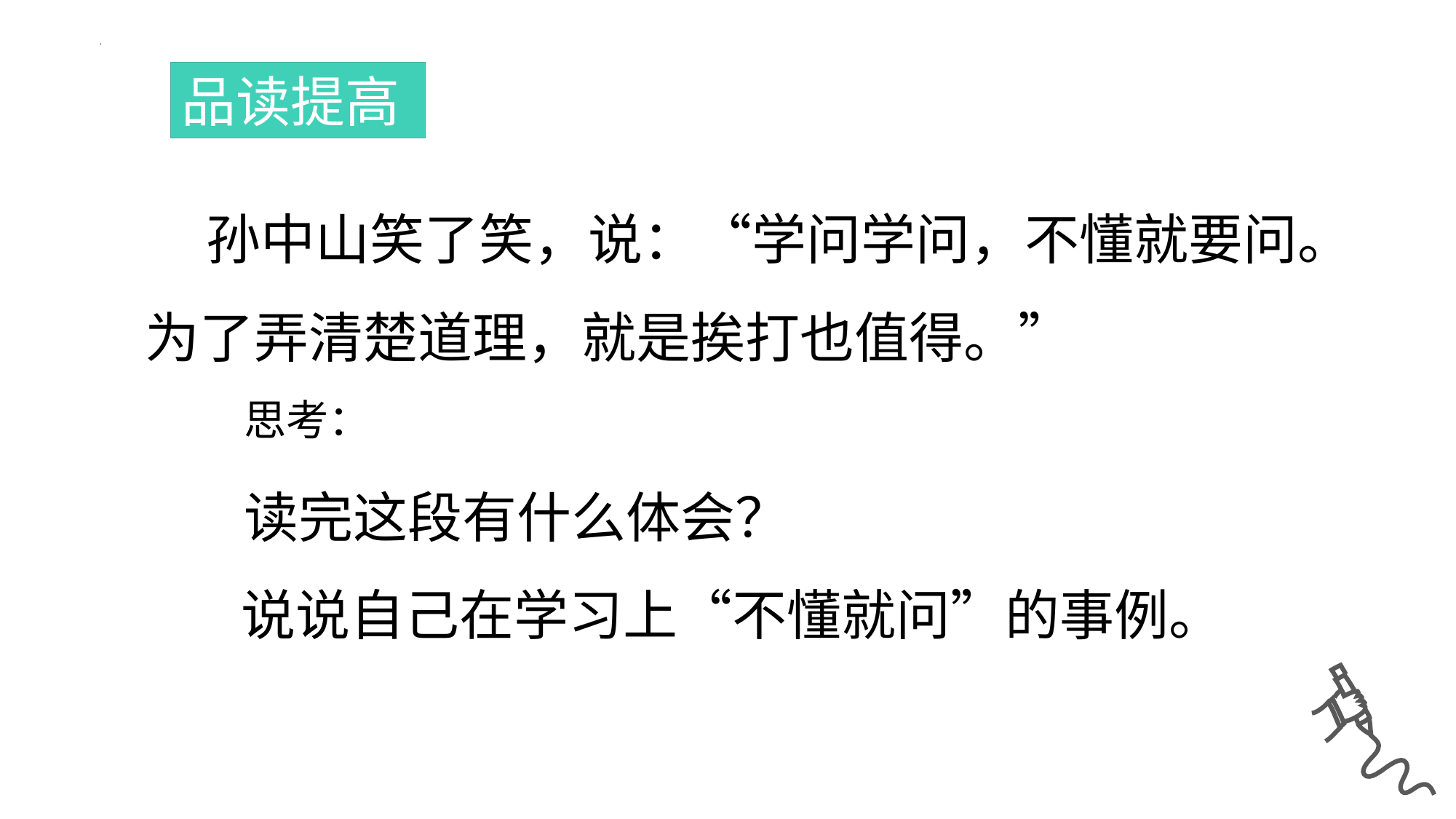

品读提高
    孙中山笑了笑，说：“学问学问，不懂就要问。为了弄清楚道理，就是挨打也值得。”
思考：
读完这段有什么体会？
说说自己在学习上“不懂就问”的事例。